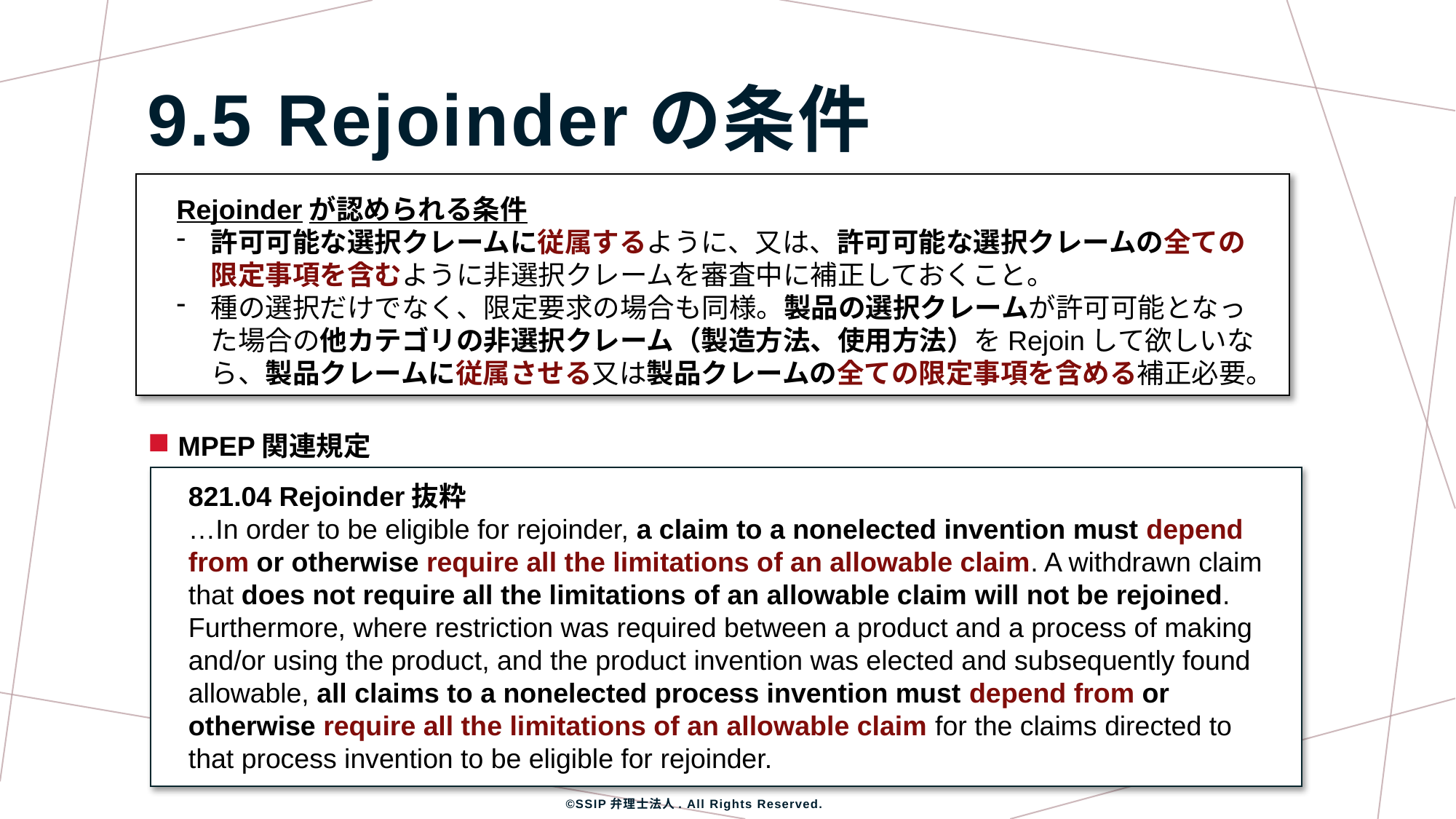

9.5 Rejoinderの条件

Rejoinderが認められる条件
許可可能な選択クレームに従属するように、又は、許可可能な選択クレームの全ての限定事項を含むように非選択クレームを審査中に補正しておくこと。
種の選択だけでなく、限定要求の場合も同様。製品の選択クレームが許可可能となった場合の他カテゴリの非選択クレーム（製造方法、使用方法）をRejoinして欲しいなら、製品クレームに従属させる又は製品クレームの全ての限定事項を含める補正必要。

MPEP関連規定

821.04 Rejoinder抜粋
…In order to be eligible for rejoinder, a claim to a nonelected invention must depend from or otherwise require all the limitations of an allowable claim. A withdrawn claim that does not require all the limitations of an allowable claim will not be rejoined. Furthermore, where restriction was required between a product and a process of making and/or using the product, and the product invention was elected and subsequently found allowable, all claims to a nonelected process invention must depend from or otherwise require all the limitations of an allowable claim for the claims directed to that process invention to be eligible for rejoinder.
©SSIP弁理士法人. All Rights Reserved.